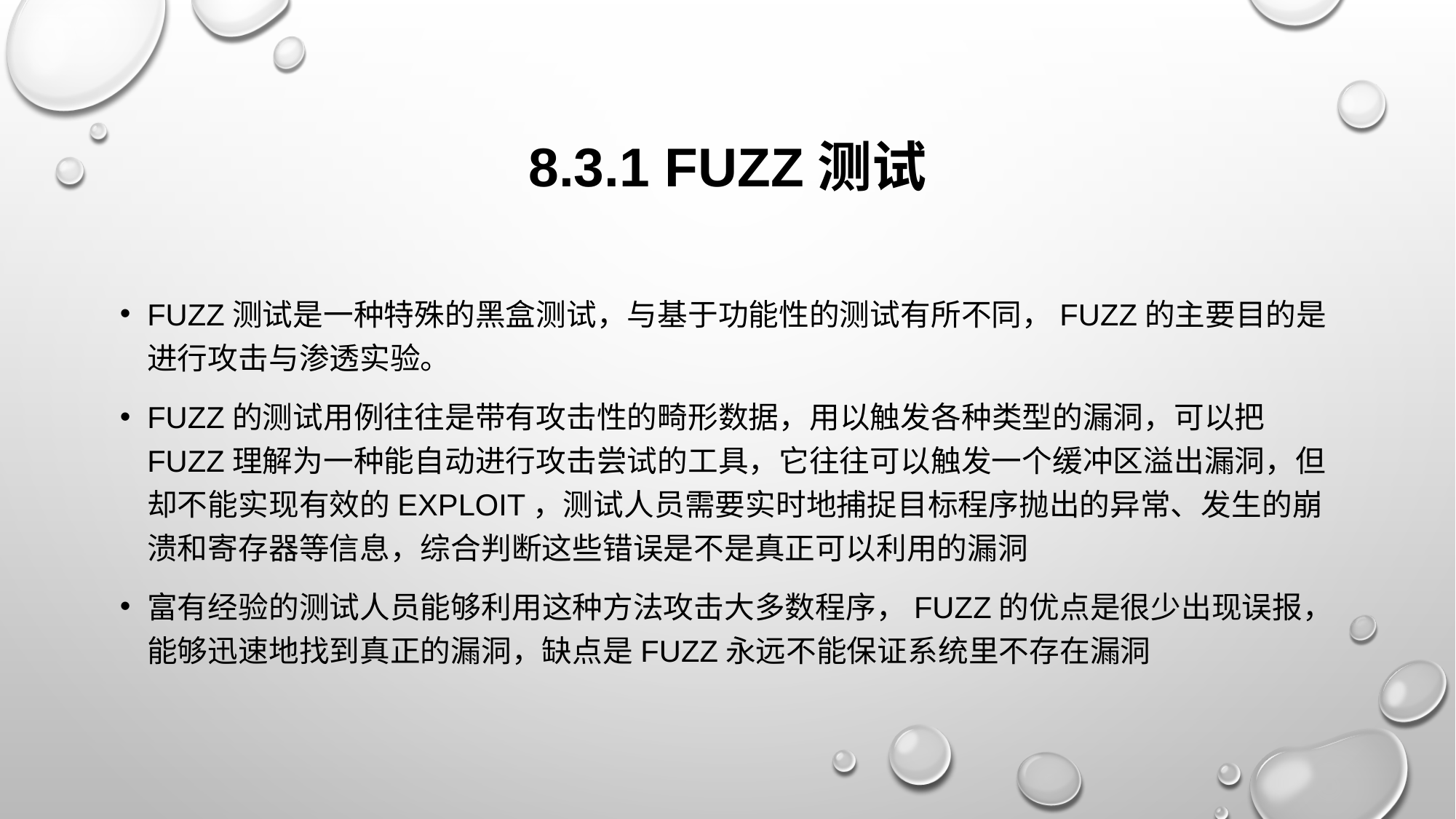

# 8.3.1 Fuzz测试
Fuzz测试是一种特殊的黑盒测试，与基于功能性的测试有所不同，Fuzz的主要目的是进行攻击与渗透实验。
Fuzz的测试用例往往是带有攻击性的畸形数据，用以触发各种类型的漏洞，可以把Fuzz理解为一种能自动进行攻击尝试的工具，它往往可以触发一个缓冲区溢出漏洞，但却不能实现有效的exploit，测试人员需要实时地捕捉目标程序抛出的异常、发生的崩溃和寄存器等信息，综合判断这些错误是不是真正可以利用的漏洞
富有经验的测试人员能够利用这种方法攻击大多数程序，Fuzz的优点是很少出现误报，能够迅速地找到真正的漏洞，缺点是Fuzz永远不能保证系统里不存在漏洞